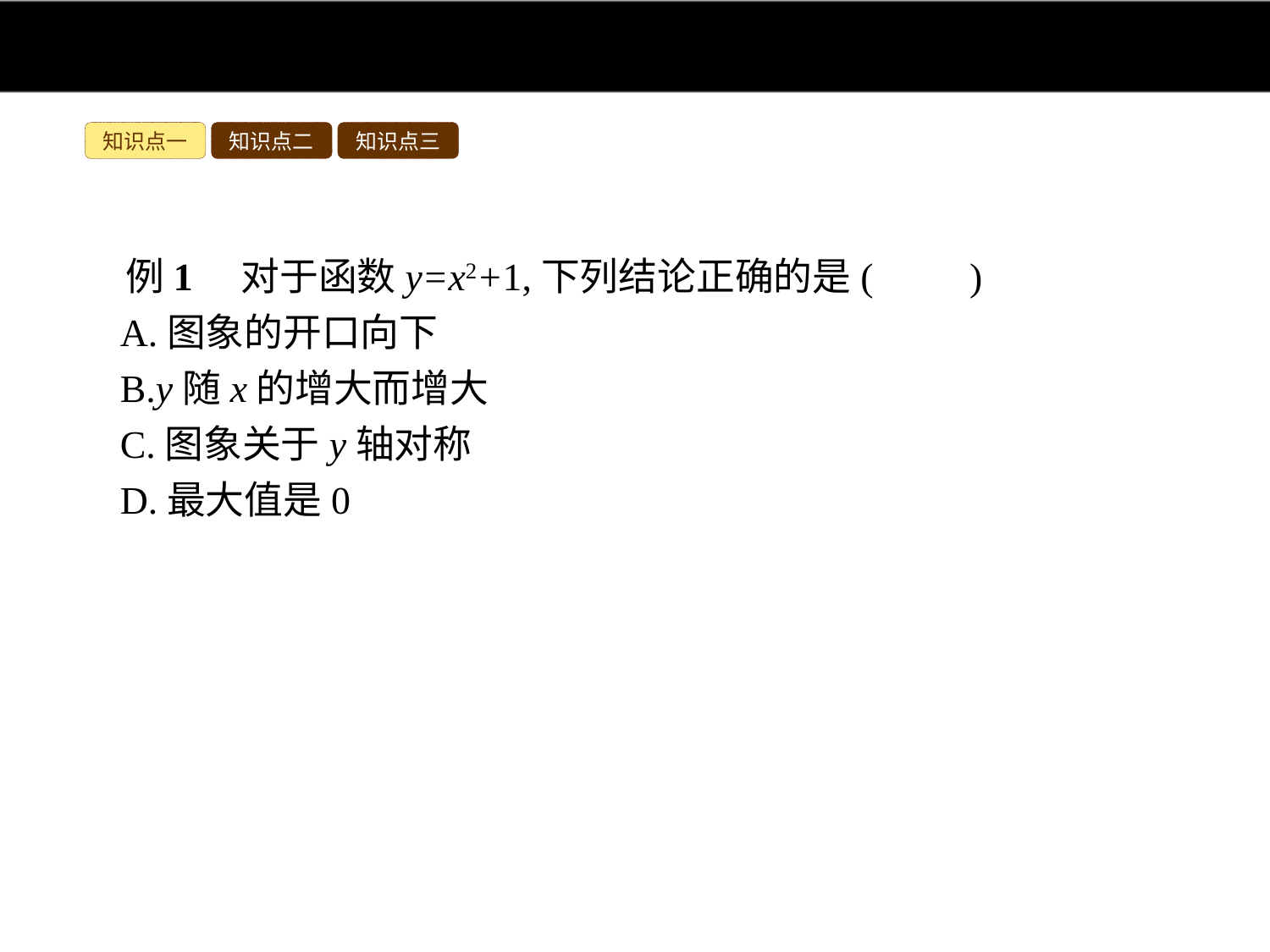

知识点一
知识点二
知识点三
例1　对于函数y=x2+1,下列结论正确的是(　　)
A.图象的开口向下
B.y随x的增大而增大
C.图象关于y轴对称
D.最大值是0
解析:根据二次函数y=x2+1的性质进行判断.
∵a=1>0,∴其图象的开口向上,对称轴为y轴,
当x>0时,y随x的增大而增大,当x=0时,y取最小值1.
答案:C